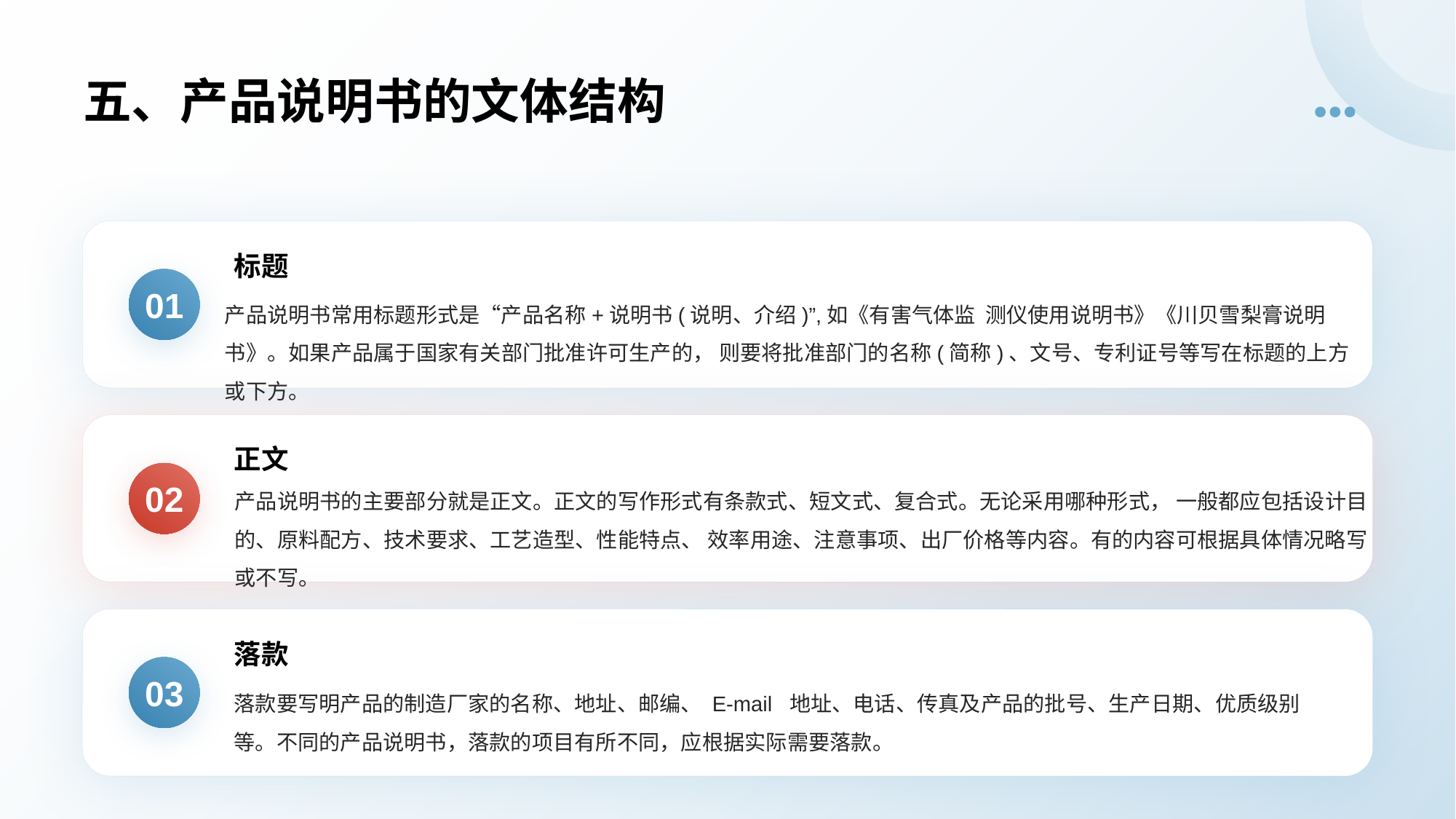

# 五、产品说明书的文体结构

标题
01
产品说明书常用标题形式是“产品名称+说明书(说明、介绍)”,如《有害气体监  测仪使用说明书》《川贝雪梨膏说明书》。如果产品属于国家有关部门批准许可生产的， 则要将批准部门的名称(简称)、文号、专利证号等写在标题的上方或下方。

正文
02
产品说明书的主要部分就是正文。正文的写作形式有条款式、短文式、复合式。无论采用哪种形式， 一般都应包括设计目的、原料配方、技术要求、工艺造型、性能特点、 效率用途、注意事项、出厂价格等内容。有的内容可根据具体情况略写或不写。

落款
03
落款要写明产品的制造厂家的名称、地址、邮编、 E-mail  地址、电话、传真及产品的批号、生产日期、优质级别等。不同的产品说明书，落款的项目有所不同，应根据实际需要落款。